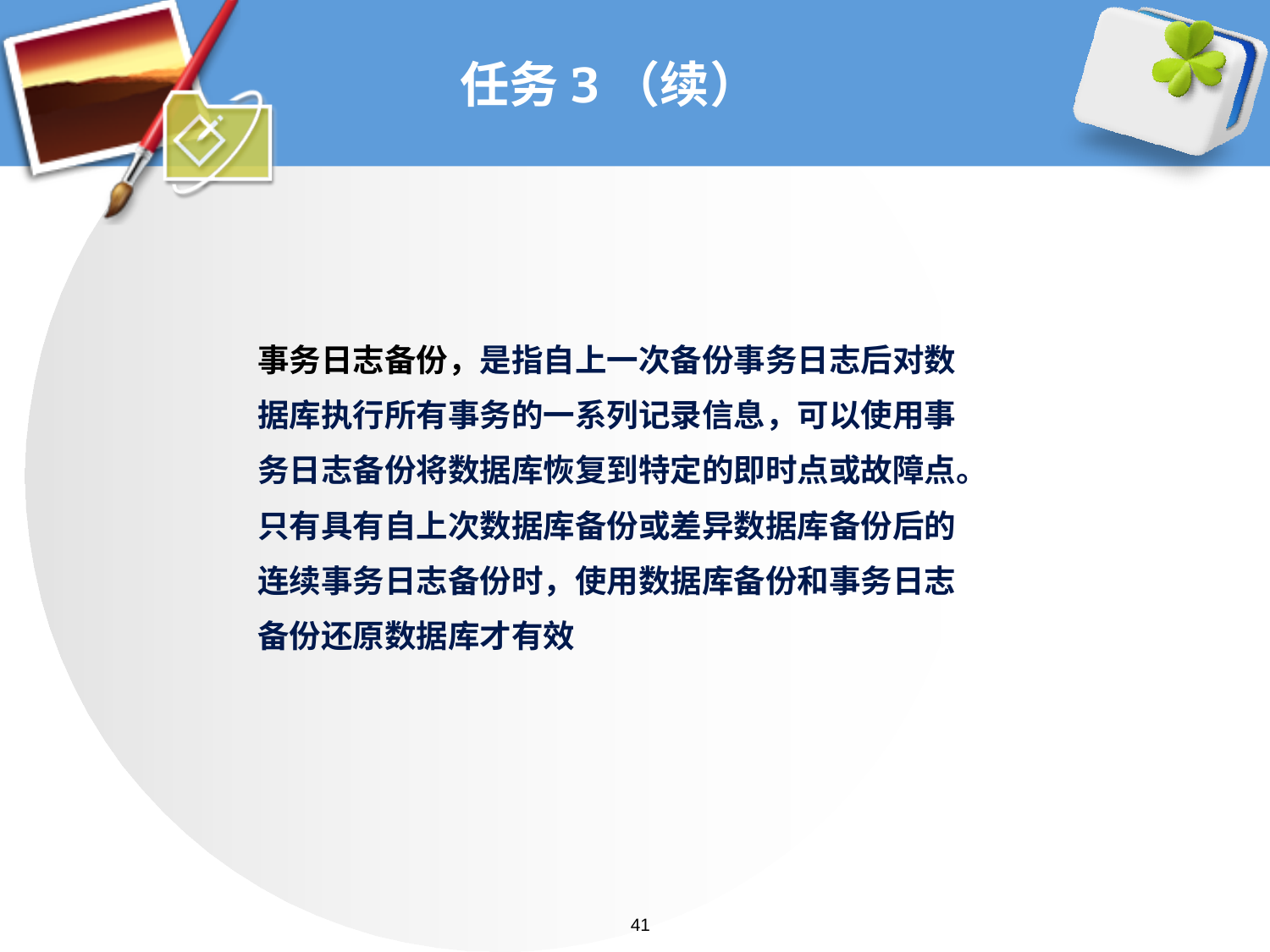

# 任务3（续）
事务日志备份，是指自上一次备份事务日志后对数
据库执行所有事务的一系列记录信息，可以使用事
务日志备份将数据库恢复到特定的即时点或故障点。
只有具有自上次数据库备份或差异数据库备份后的
连续事务日志备份时，使用数据库备份和事务日志
备份还原数据库才有效
41